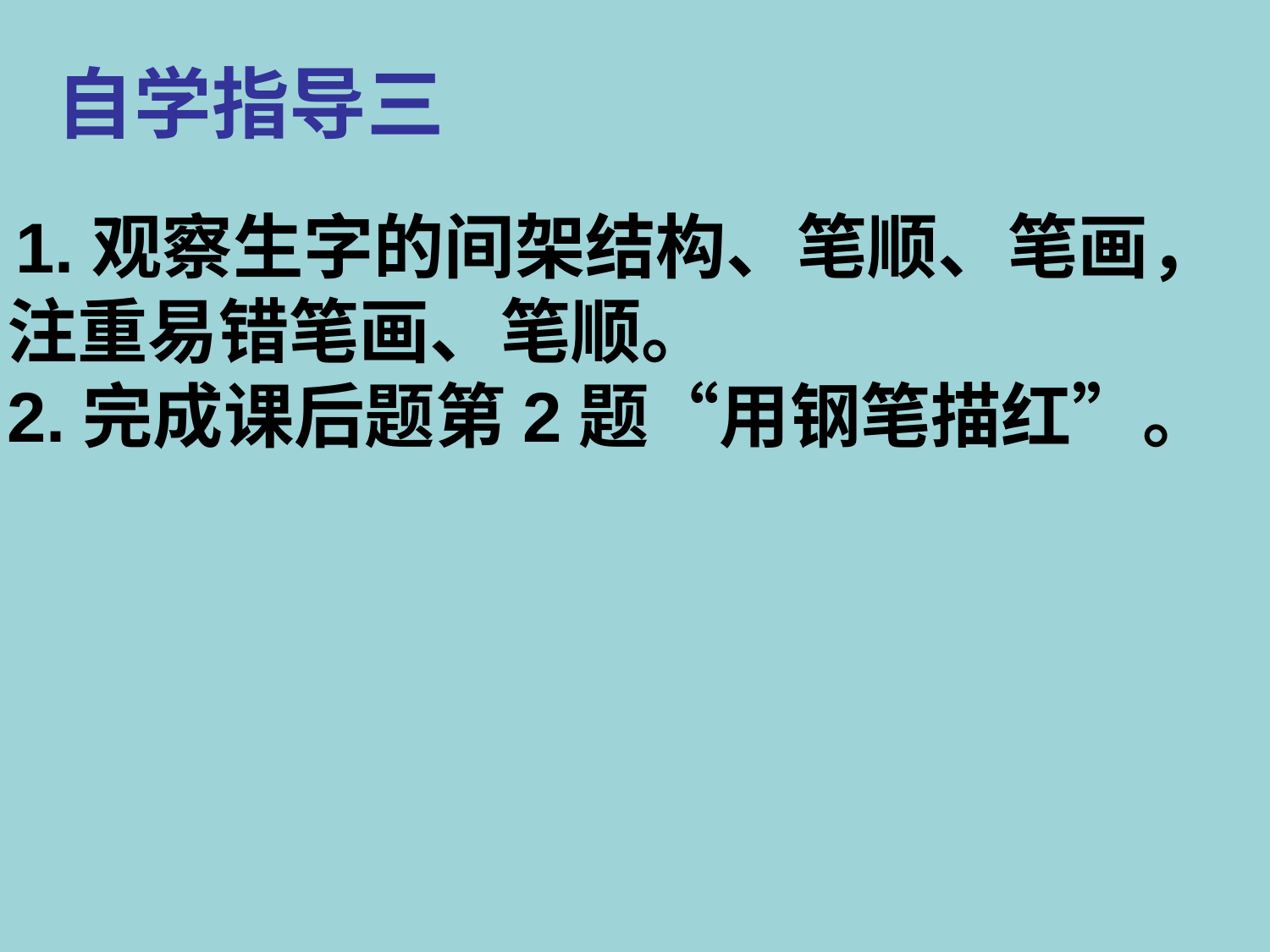

自学指导三
 1.观察生字的间架结构、笔顺、笔画，注重易错笔画、笔顺。
2.完成课后题第2题“用钢笔描红”。